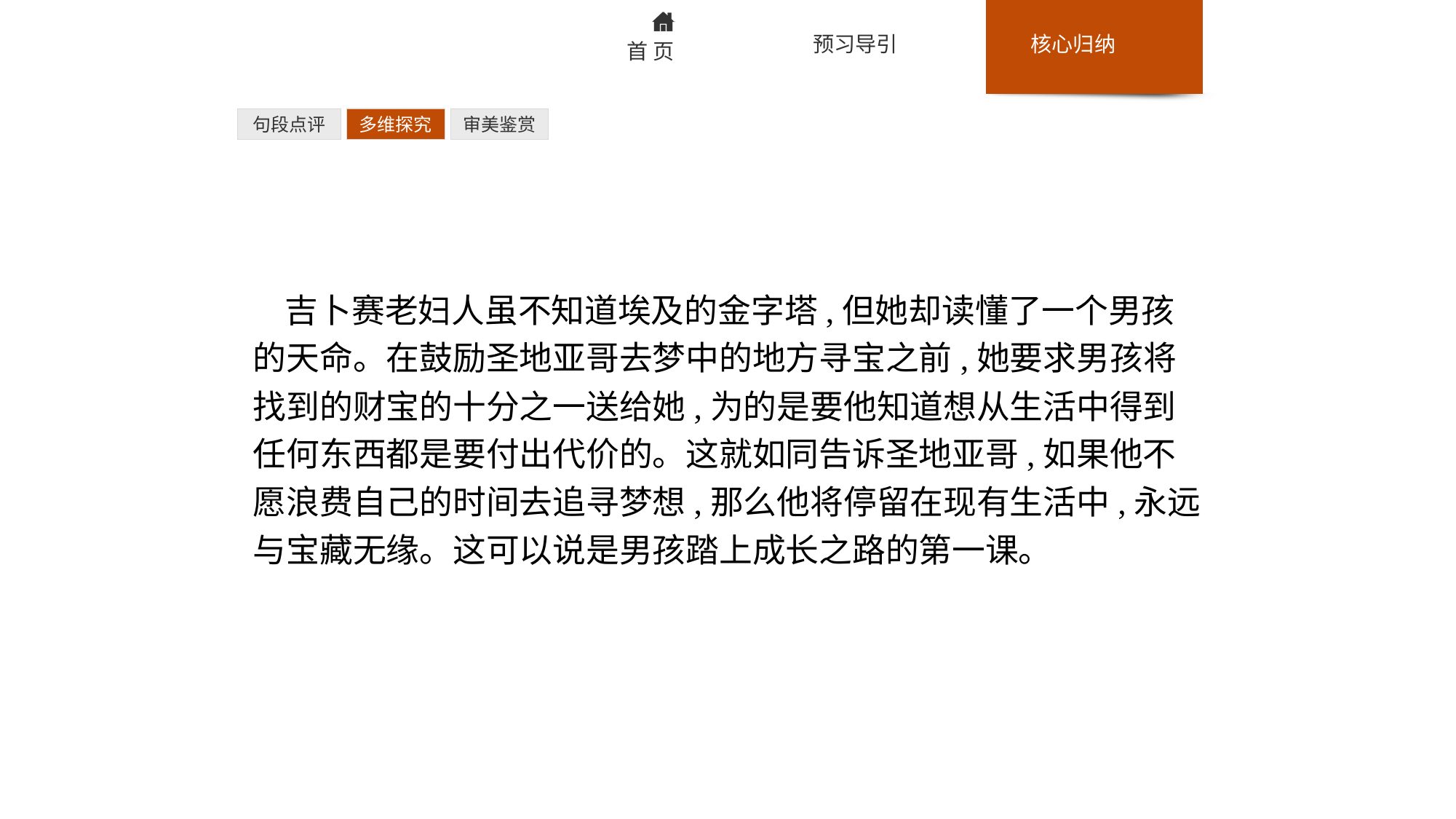

句段点评
多维探究
审美鉴赏
吉卜赛老妇人虽不知道埃及的金字塔,但她却读懂了一个男孩的天命。在鼓励圣地亚哥去梦中的地方寻宝之前,她要求男孩将找到的财宝的十分之一送给她,为的是要他知道想从生活中得到任何东西都是要付出代价的。这就如同告诉圣地亚哥,如果他不愿浪费自己的时间去追寻梦想,那么他将停留在现有生活中,永远与宝藏无缘。这可以说是男孩踏上成长之路的第一课。